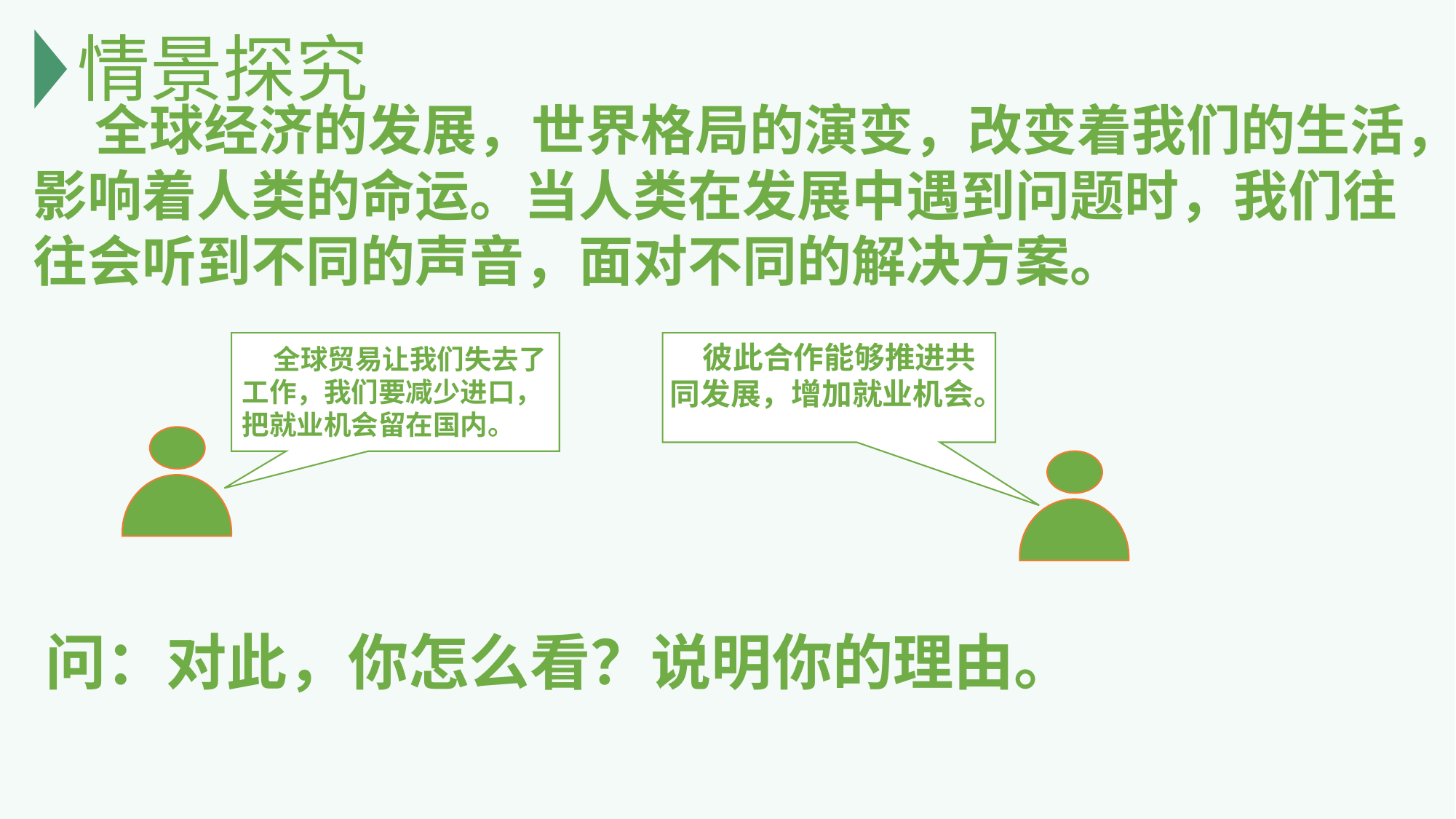

情景探究
    全球经济的发展，世界格局的演变，改变着我们的生活，影响着人类的命运。当人类在发展中遇到问题时，我们往往会听到不同的声音，面对不同的解决方案。

    全球贸易让我们失去了工作，我们要减少进口，把就业机会留在国内。

    彼此合作能够推进共同发展，增加就业机会。

问：对此，你怎么看？说明你的理由。